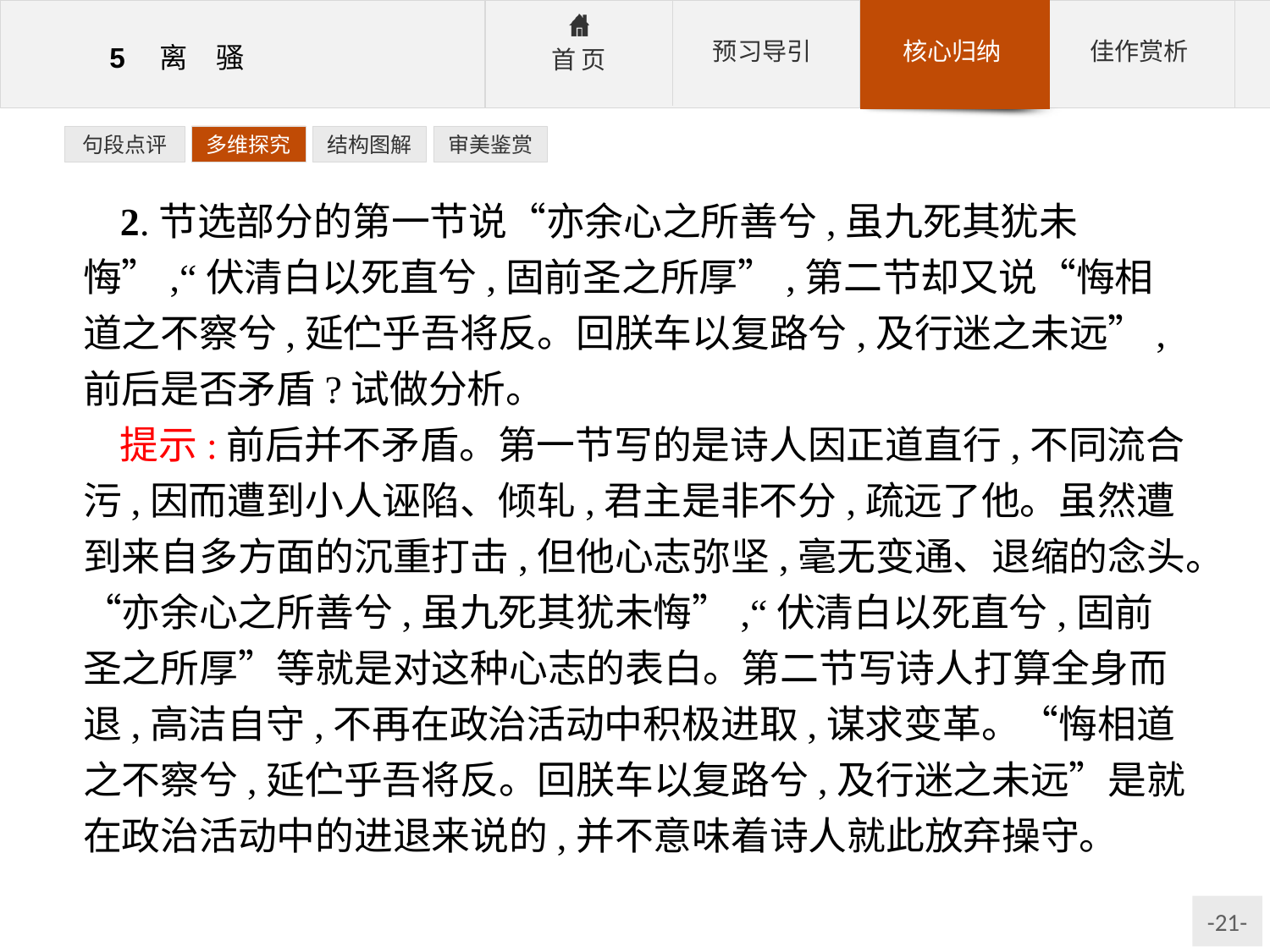

句段点评
多维探究
结构图解
审美鉴赏
2.节选部分的第一节说“亦余心之所善兮,虽九死其犹未悔”,“伏清白以死直兮,固前圣之所厚”,第二节却又说“悔相道之不察兮,延伫乎吾将反。回朕车以复路兮,及行迷之未远”,前后是否矛盾?试做分析。
提示:前后并不矛盾。第一节写的是诗人因正道直行,不同流合污,因而遭到小人诬陷、倾轧,君主是非不分,疏远了他。虽然遭到来自多方面的沉重打击,但他心志弥坚,毫无变通、退缩的念头。“亦余心之所善兮,虽九死其犹未悔”,“伏清白以死直兮,固前圣之所厚”等就是对这种心志的表白。第二节写诗人打算全身而退,高洁自守,不再在政治活动中积极进取,谋求变革。“悔相道之不察兮,延伫乎吾将反。回朕车以复路兮,及行迷之未远”是就在政治活动中的进退来说的,并不意味着诗人就此放弃操守。